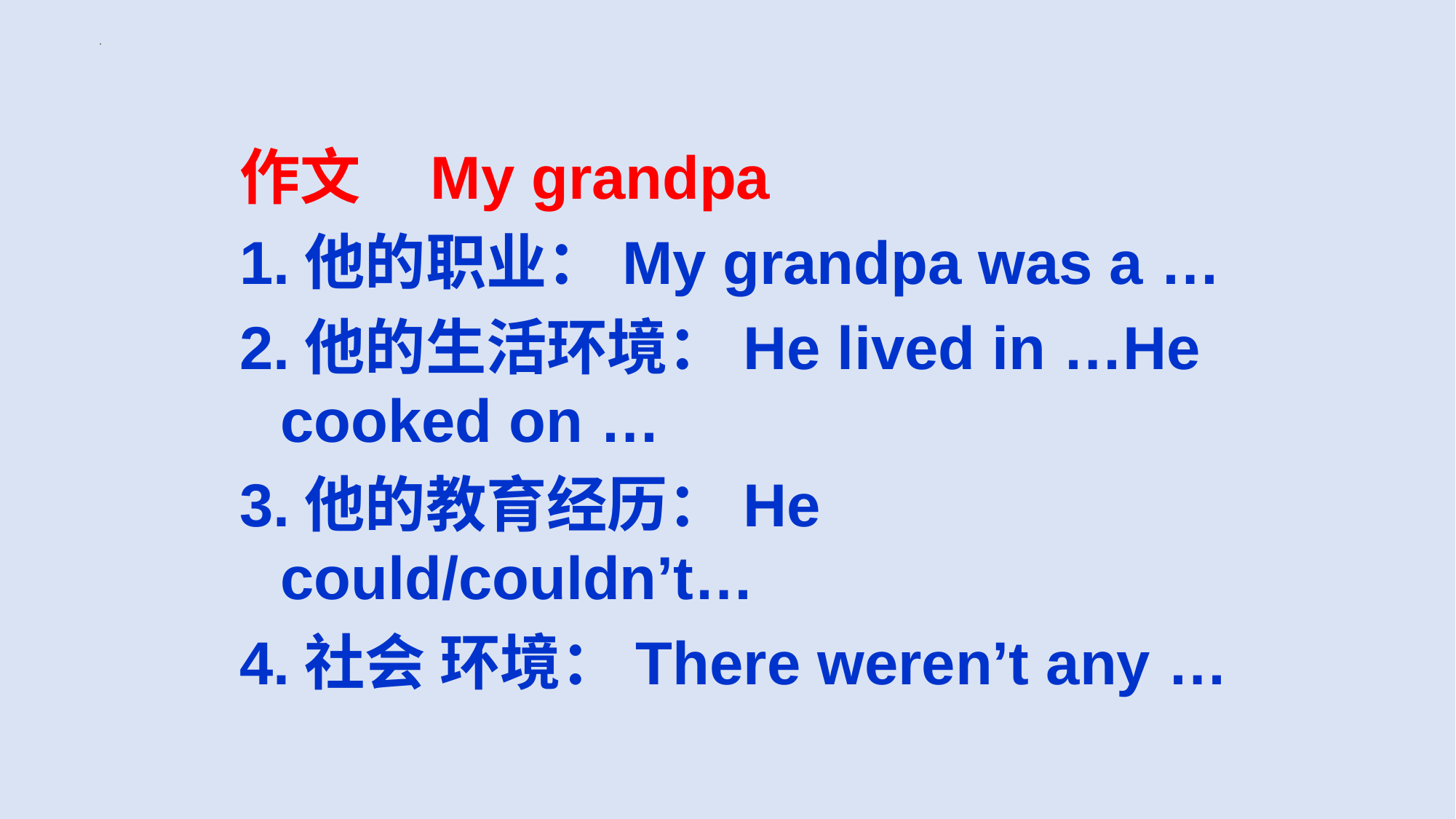

作文    My grandpa
1.他的职业：My grandpa was a …
2.他的生活环境：He lived in …He cooked on …
3.他的教育经历：He could/couldn’t…
4.社会 环境：There weren’t any …